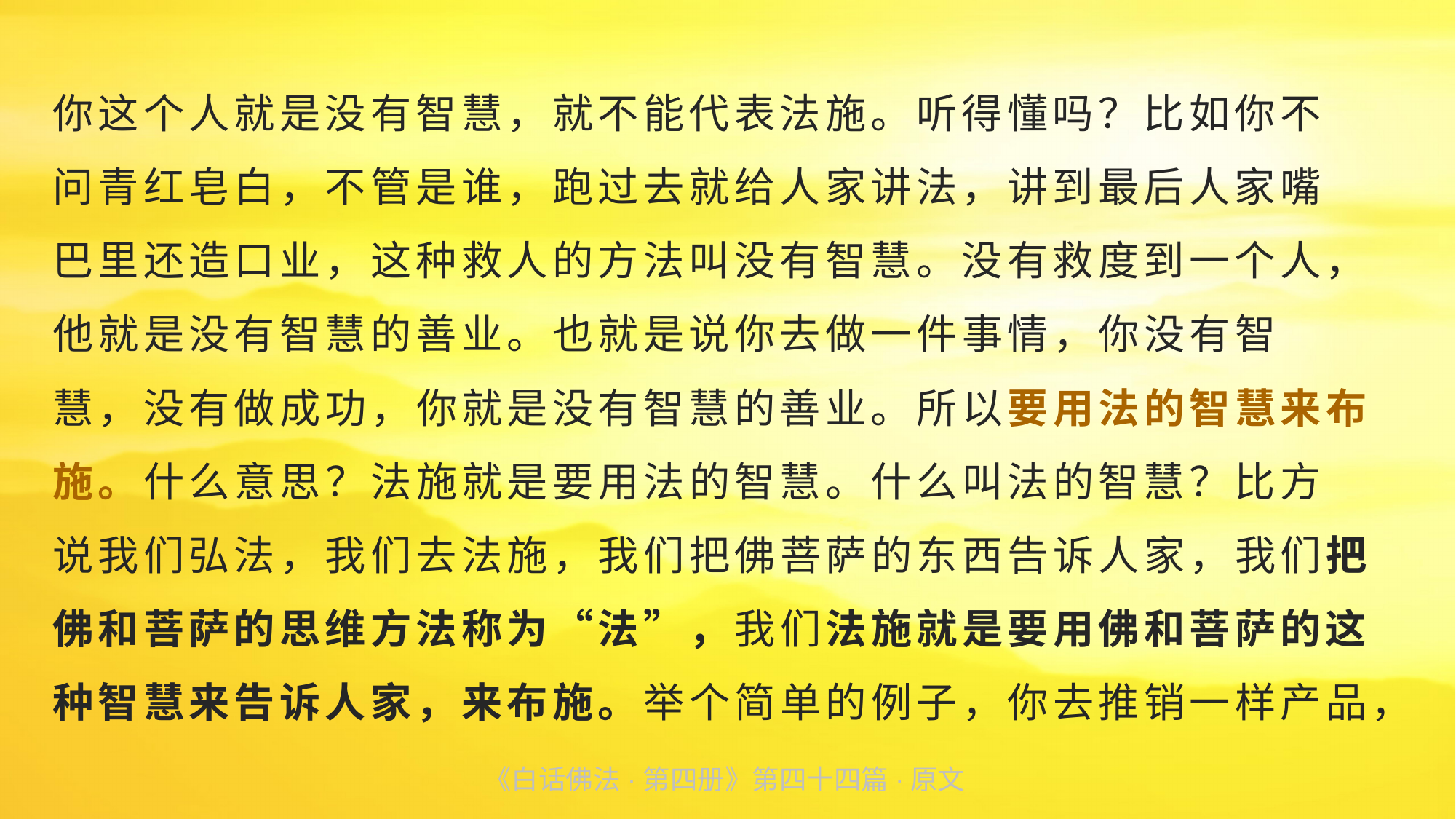

你这个人就是没有智慧，就不能代表法施。听得懂吗？比如你不
问青红皂白，不管是谁，跑过去就给人家讲法，讲到最后人家嘴
巴里还造口业，这种救人的方法叫没有智慧。没有救度到一个人，他就是没有智慧的善业。也就是说你去做一件事情，你没有智
慧，没有做成功，你就是没有智慧的善业。所以要用法的智慧来布施。什么意思？法施就是要用法的智慧。什么叫法的智慧？比方
说我们弘法，我们去法施，我们把佛菩萨的东西告诉人家，我们把佛和菩萨的思维方法称为“法”，我们法施就是要用佛和菩萨的这种智慧来告诉人家，来布施。举个简单的例子，你去推销一样产品，
《白话佛法·第四册》第四十四篇·原文